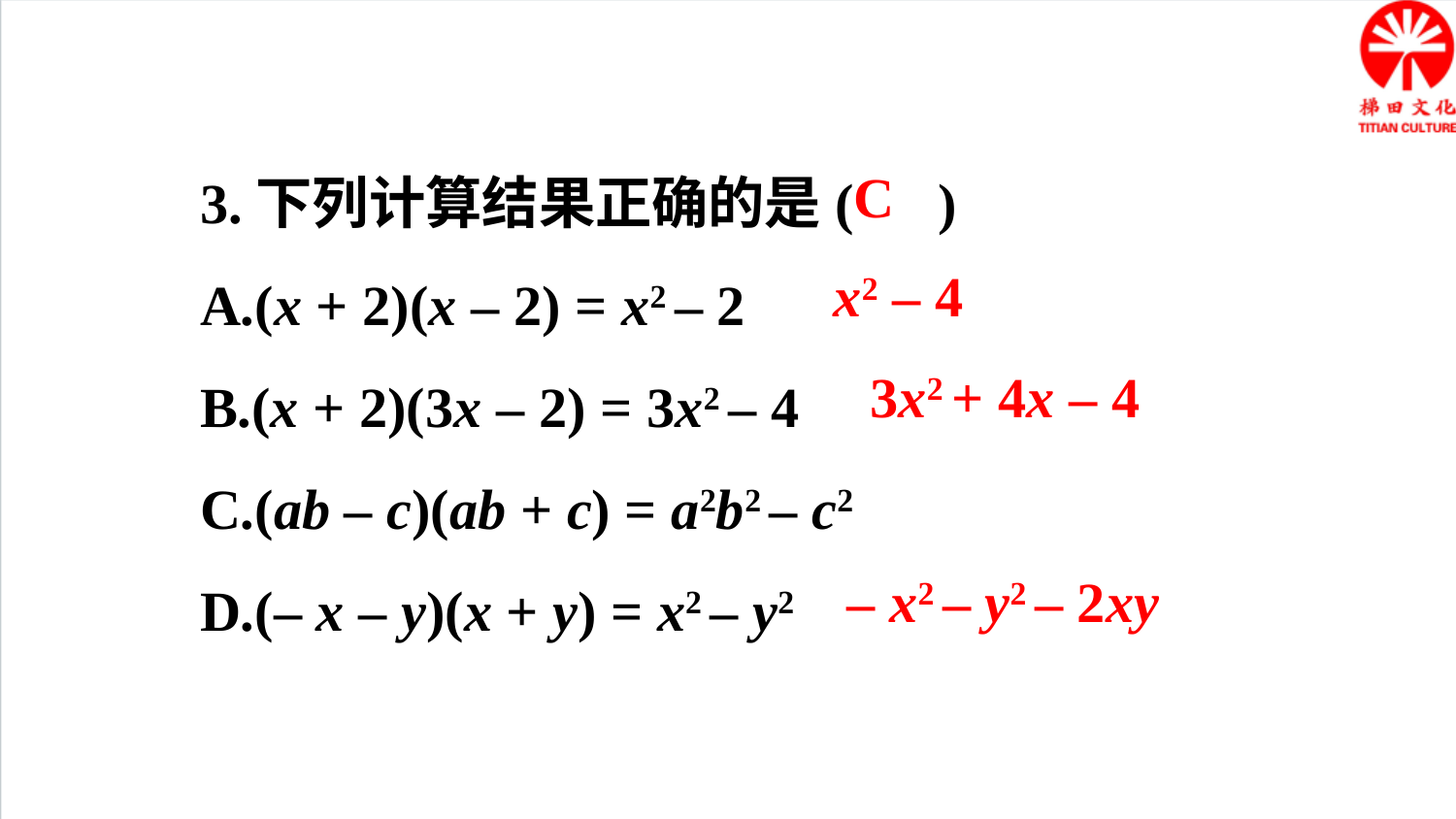

3.下列计算结果正确的是(      )
A.(x + 2)(x – 2) = x2 – 2
B.(x + 2)(3x – 2) = 3x2 – 4
C.(ab – c)(ab + c) = a2b2 – c2
D.(– x – y)(x + y) = x2 – y2
C
x2 – 4
3x2 + 4x – 4
– x2 – y2 – 2xy